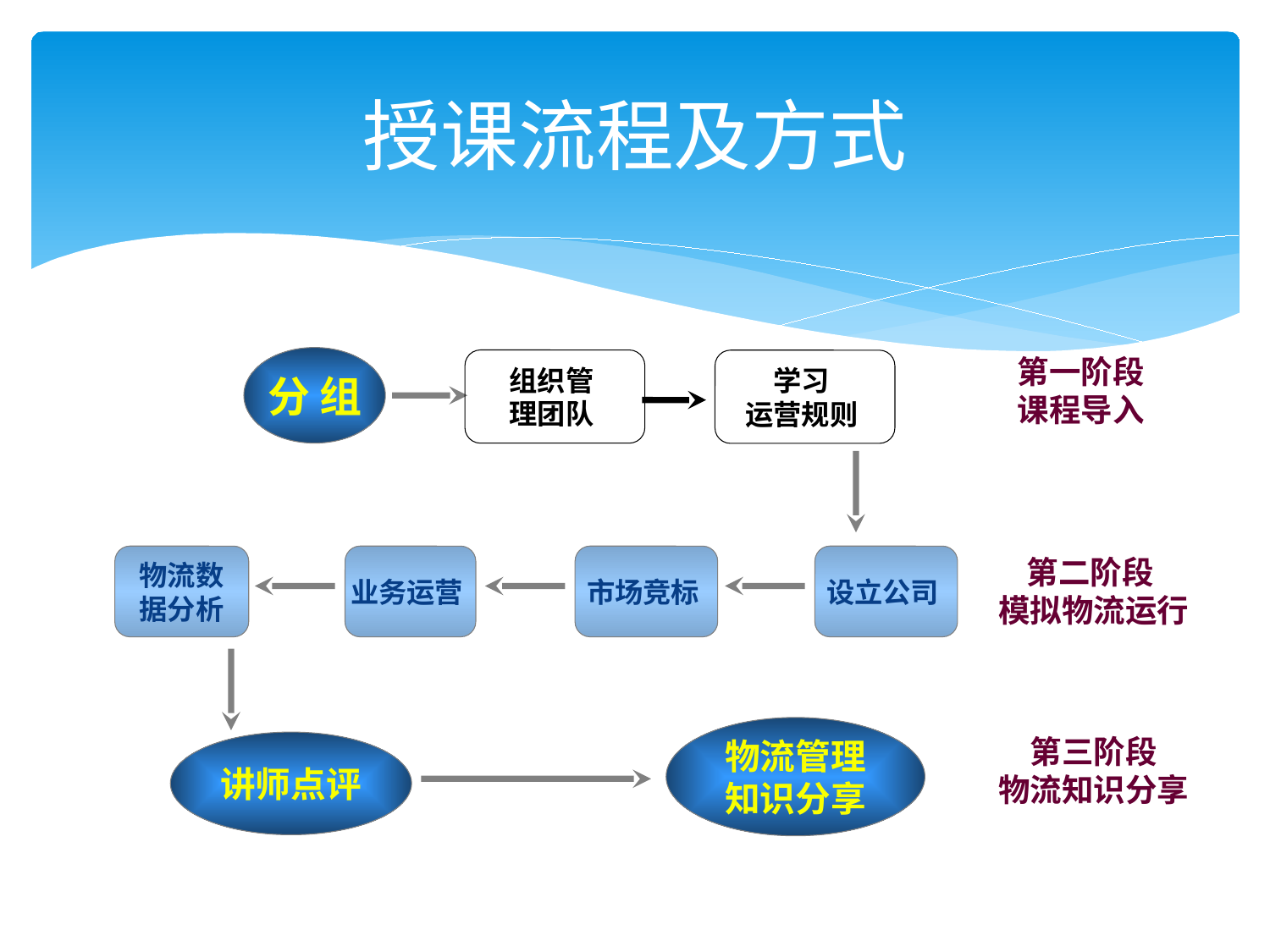

# 授课流程及方式
第一阶段
课程导入
分 组
组织管
理团队
学习
运营规则

物流数
据分析
业务运营
市场竞标
设立公司
第二阶段
模拟物流运行

物流管理
知识分享
第三阶段
物流知识分享
讲师点评